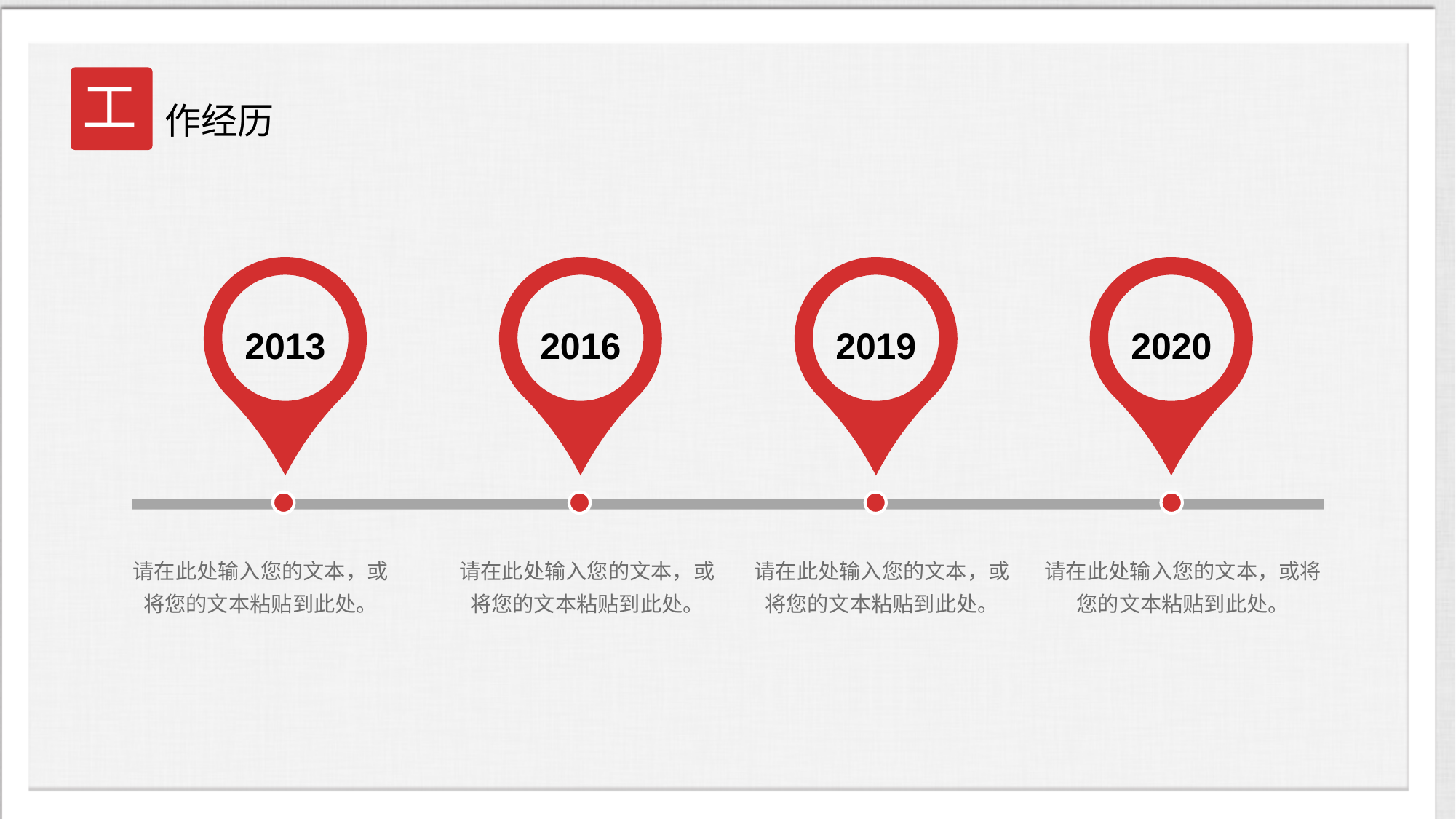

工

作经历
2013
2016
2019
2020

请在此处输入您的文本，或将您的文本粘贴到此处。
请在此处输入您的文本，或将您的文本粘贴到此处。
请在此处输入您的文本，或将您的文本粘贴到此处。
请在此处输入您的文本，或将您的文本粘贴到此处。